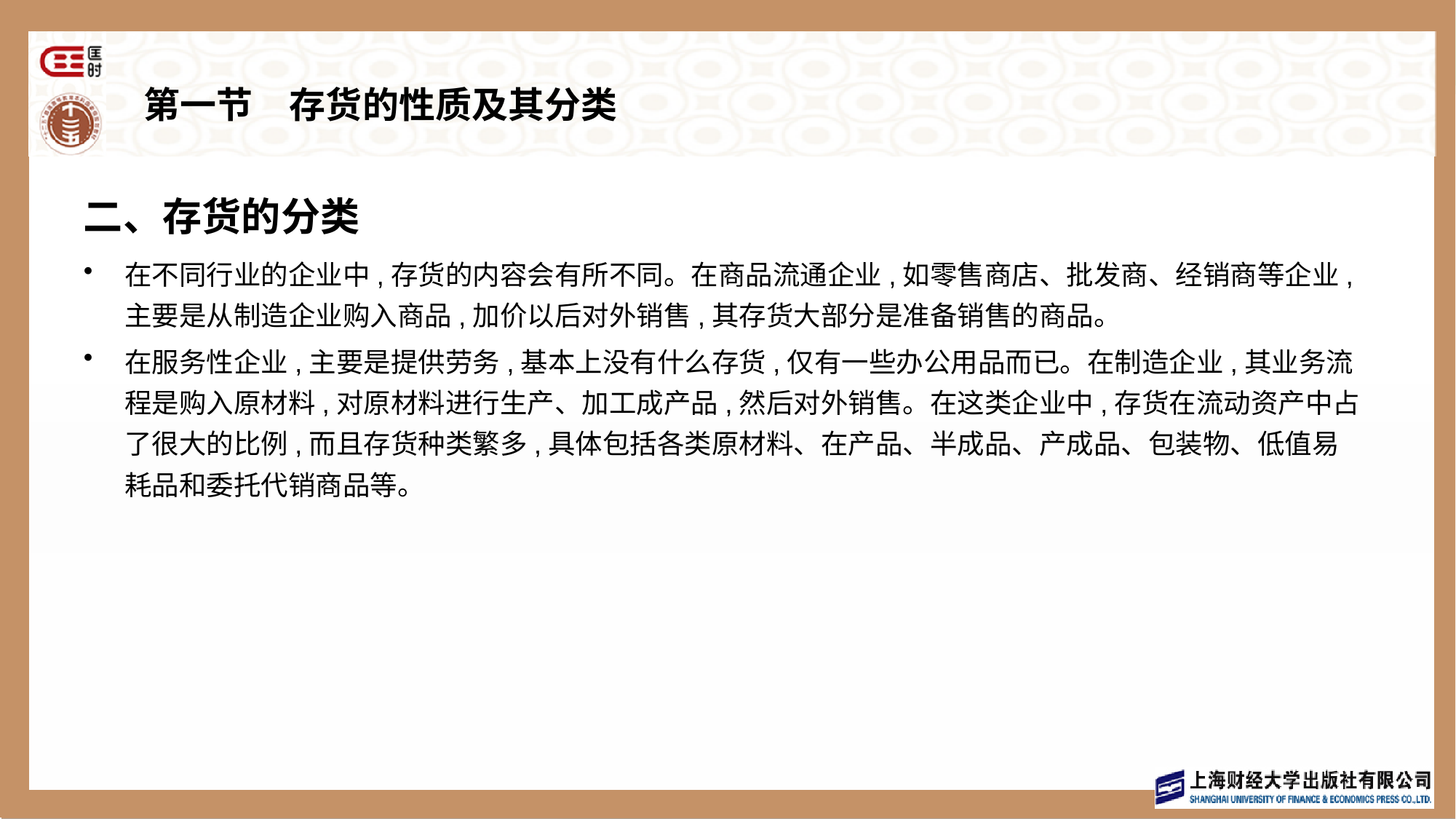

# 第一节　存货的性质及其分类
二、存货的分类
在不同行业的企业中,存货的内容会有所不同。在商品流通企业,如零售商店、批发商、经销商等企业,主要是从制造企业购入商品,加价以后对外销售,其存货大部分是准备销售的商品。
在服务性企业,主要是提供劳务,基本上没有什么存货,仅有一些办公用品而已。在制造企业,其业务流程是购入原材料,对原材料进行生产、加工成产品,然后对外销售。在这类企业中,存货在流动资产中占了很大的比例,而且存货种类繁多,具体包括各类原材料、在产品、半成品、产成品、包装物、低值易耗品和委托代销商品等。